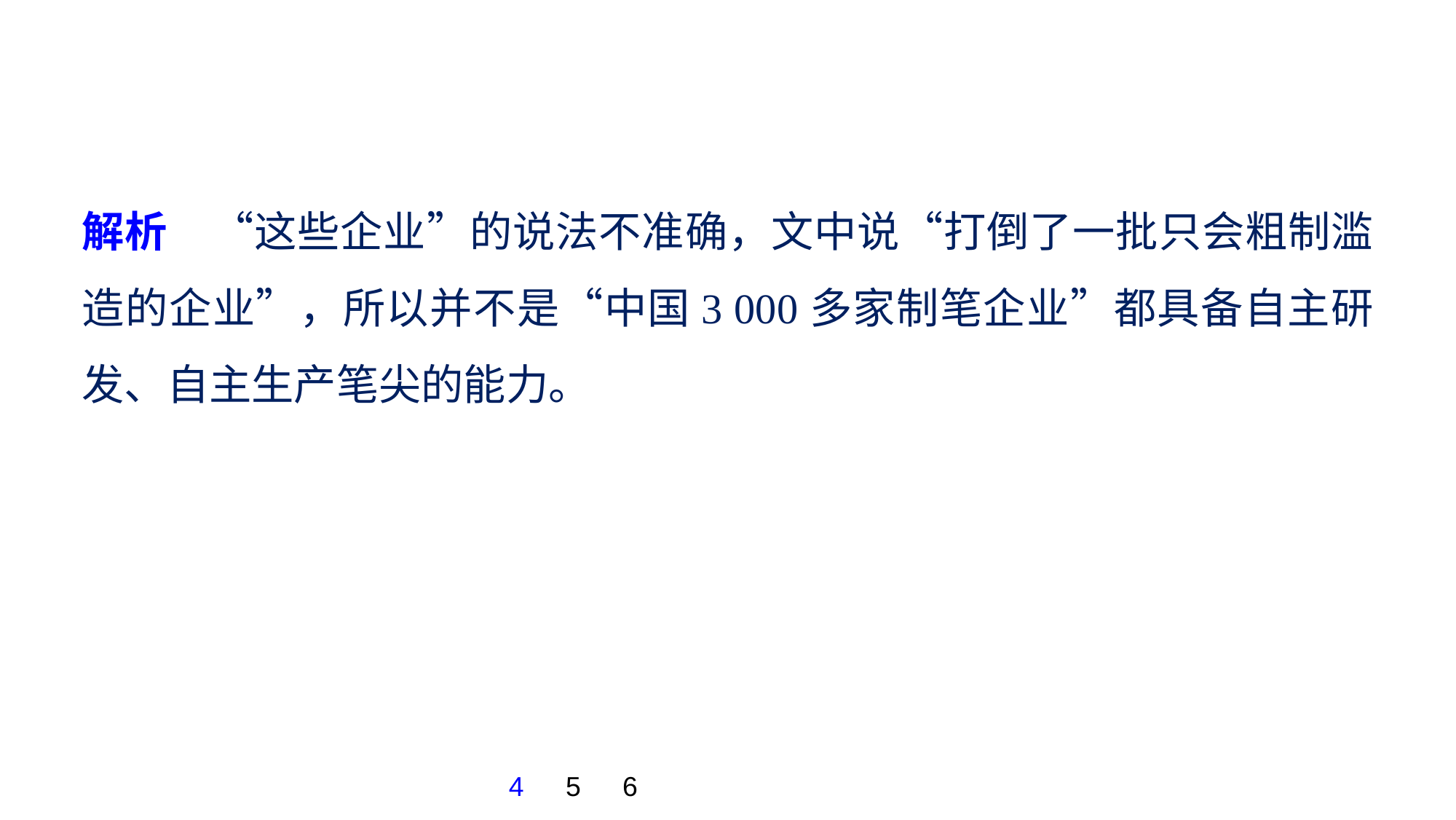

解析　“这些企业”的说法不准确，文中说“打倒了一批只会粗制滥造的企业”，所以并不是“中国3 000多家制笔企业”都具备自主研发、自主生产笔尖的能力。
4
5
6